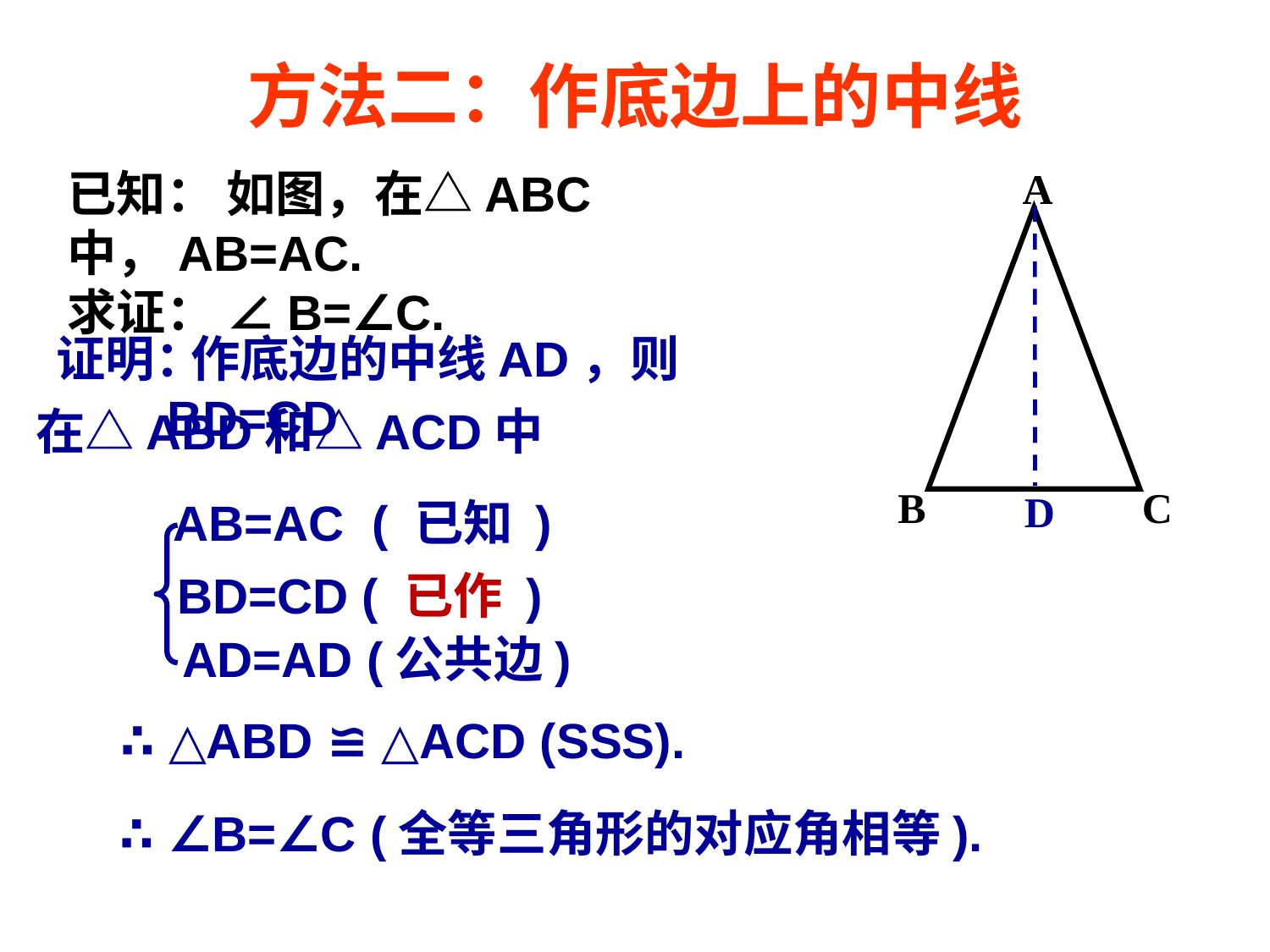

方法二：作底边上的中线

已知： 如图，在△ABC中，AB=AC.
求证： ∠B=∠C.
A

B
C

证明：
 作底边的中线AD，则BD=CD
在△ABD和△ACD中
D
AB=AC  ( 已知 )

BD=CD ( 已作 )
AD=AD (公共边)
∴ △ABD ≌ △ACD (SSS).
∴ ∠B=∠C (全等三角形的对应角相等).